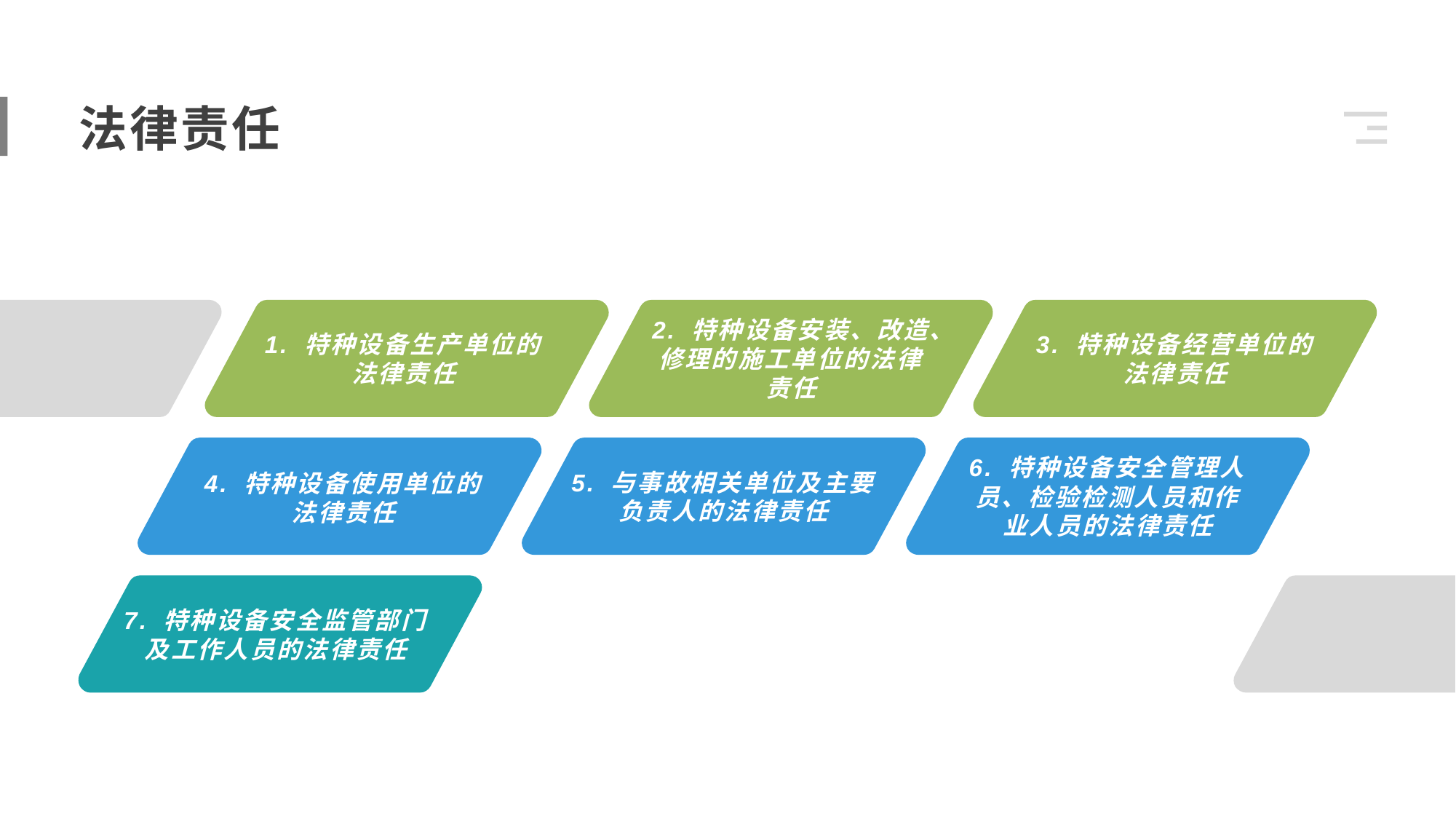

法律责任

2. 特种设备安装、改造、修理的施工单位的法律责任
1. 特种设备生产单位的法律责任
3. 特种设备经营单位的法律责任

6. 特种设备安全管理人员、检验检测人员和作业人员的法律责任
5. 与事故相关单位及主要负责人的法律责任
4. 特种设备使用单位的法律责任

7. 特种设备安全监管部门及工作人员的法律责任